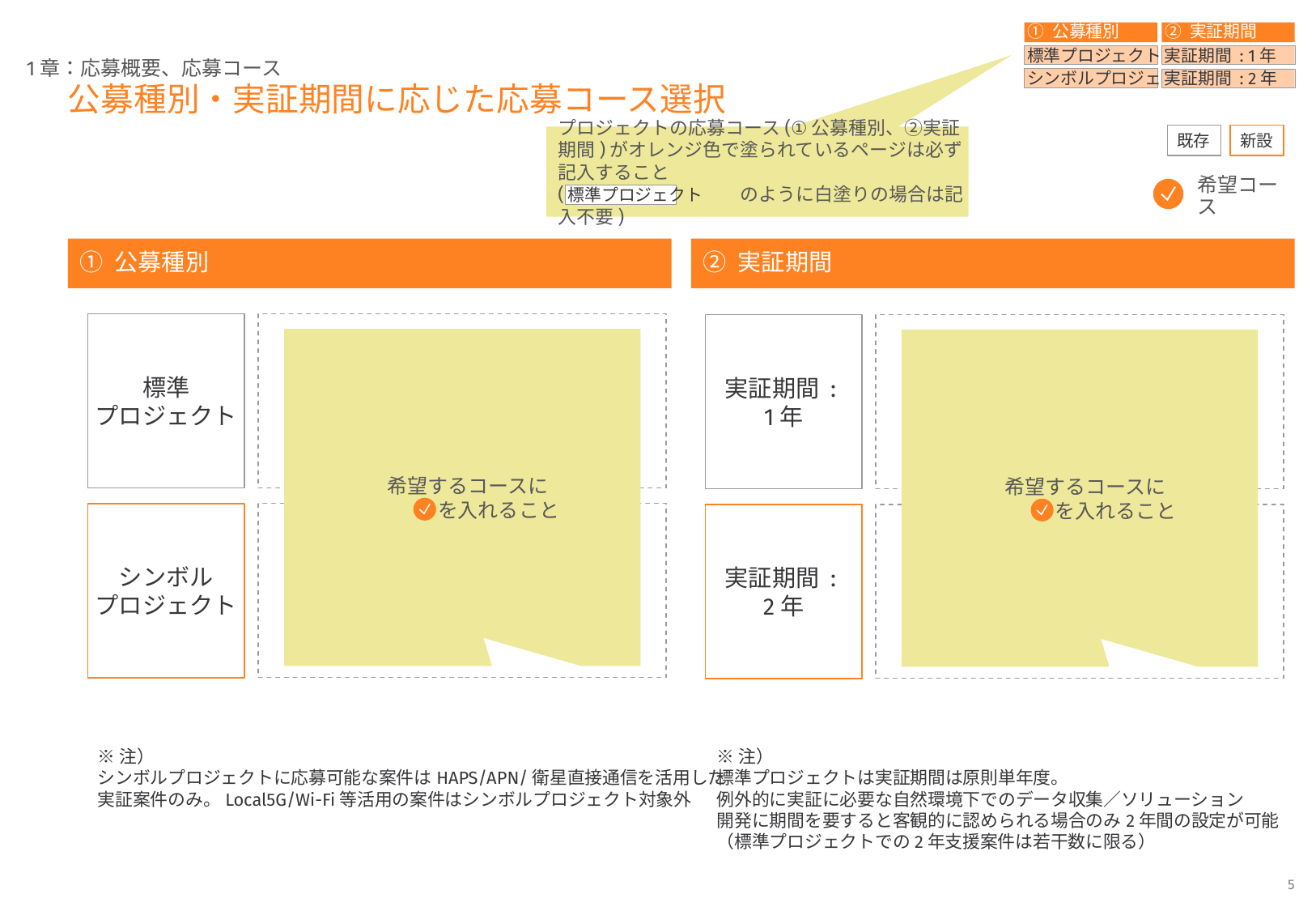

① 公募種別
② 実証期間
標準プロジェクト
実証期間 : 1年
シンボルプロジェクト
実証期間 : 2年
1章：応募概要、応募コース
# 公募種別・実証期間に応じた応募コース選択
既存
新設
プロジェクトの応募コース(①公募種別、②実証期間)がオレンジ色で塗られているページは必ず記入すること
(　　　 　　　　　　のように白塗りの場合は記入不要)
希望コース

標準プロジェクト
① 公募種別
② 実証期間
標準
プロジェクト
シンボル
プロジェクト

実証期間 :
1年
実証期間 :
2年

希望するコースに
　　　を入れること
希望するコースに
　　　を入れること

※注）
シンボルプロジェクトに応募可能な案件はHAPS/APN/衛星直接通信を活用した
実証案件のみ。Local5G/Wi-Fi等活用の案件はシンボルプロジェクト対象外
※注）
標準プロジェクトは実証期間は原則単年度。
例外的に実証に必要な自然環境下でのデータ収集／ソリューション
開発に期間を要すると客観的に認められる場合のみ2年間の設定が可能
（標準プロジェクトでの2年支援案件は若干数に限る）